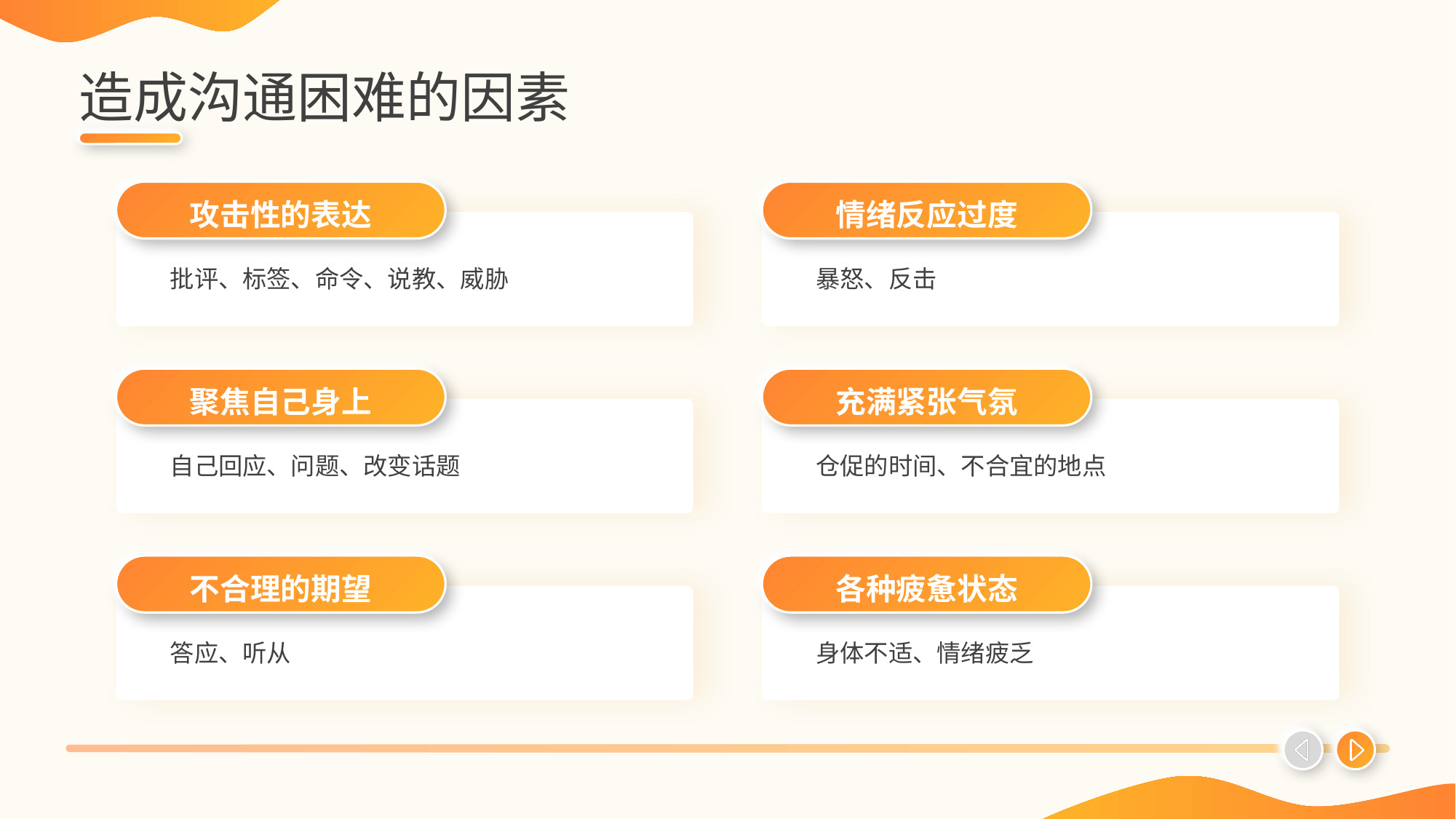

# 造成沟通困难的因素

攻击性的表达
情绪反应过度

批评、标签、命令、说教、威胁
暴怒、反击

聚焦自己身上
充满紧张气氛

自己回应、问题、改变话题
仓促的时间、不合宜的地点

不合理的期望
各种疲惫状态

答应、听从
身体不适、情绪疲乏